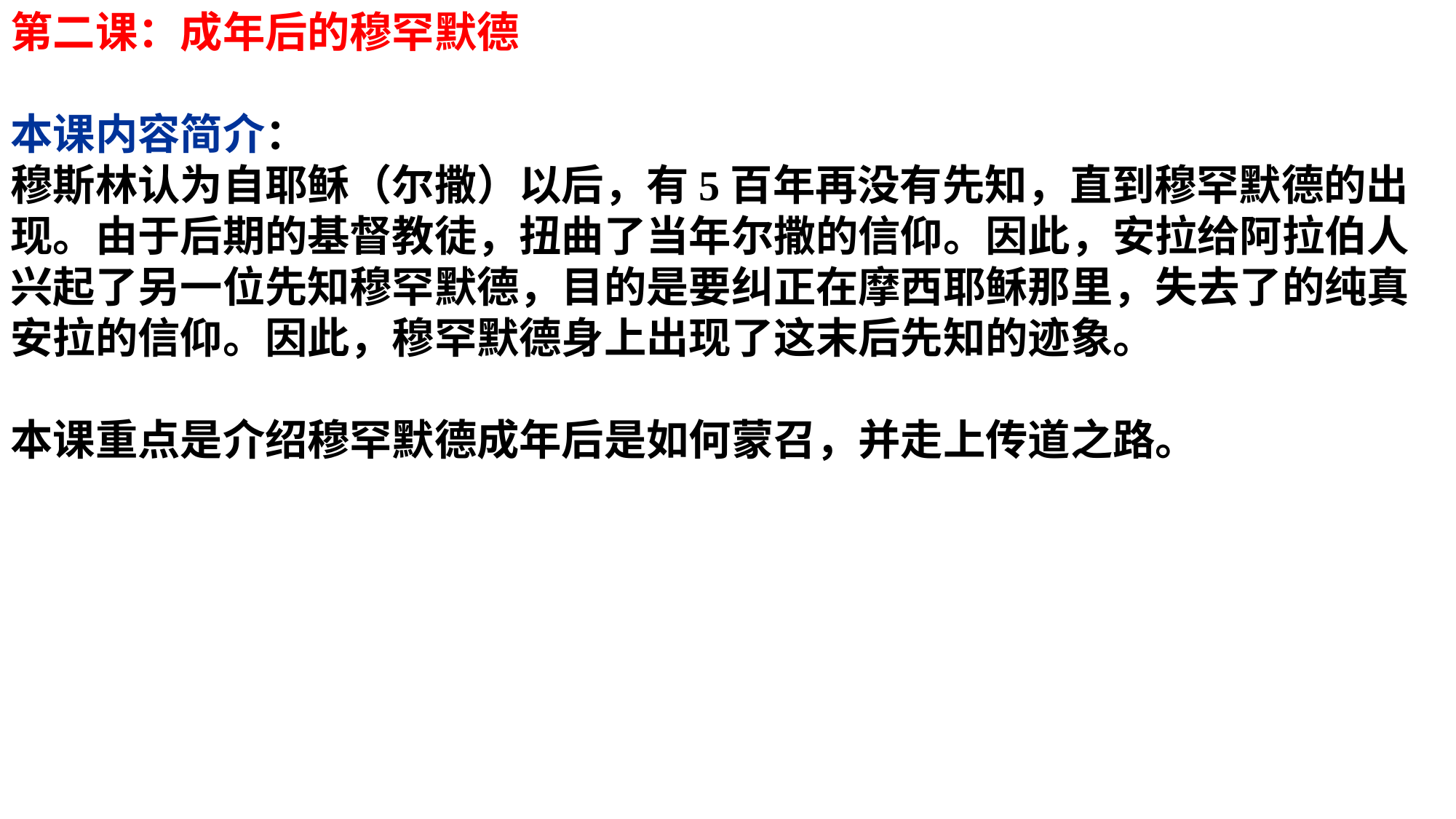

第二课：成年后的穆罕默德

本课内容简介：
穆斯林认为自耶稣（尔撒）以后，有5百年再没有先知，直到穆罕默德的出现。由于后期的基督教徒，扭曲了当年尔撒的信仰。因此，安拉给阿拉伯人兴起了另一位先知穆罕默德，目的是要纠正在摩西耶稣那里，失去了的纯真安拉的信仰。因此，穆罕默德身上出现了这末后先知的迹象。

本课重点是介绍穆罕默德成年后是如何蒙召，并走上传道之路。